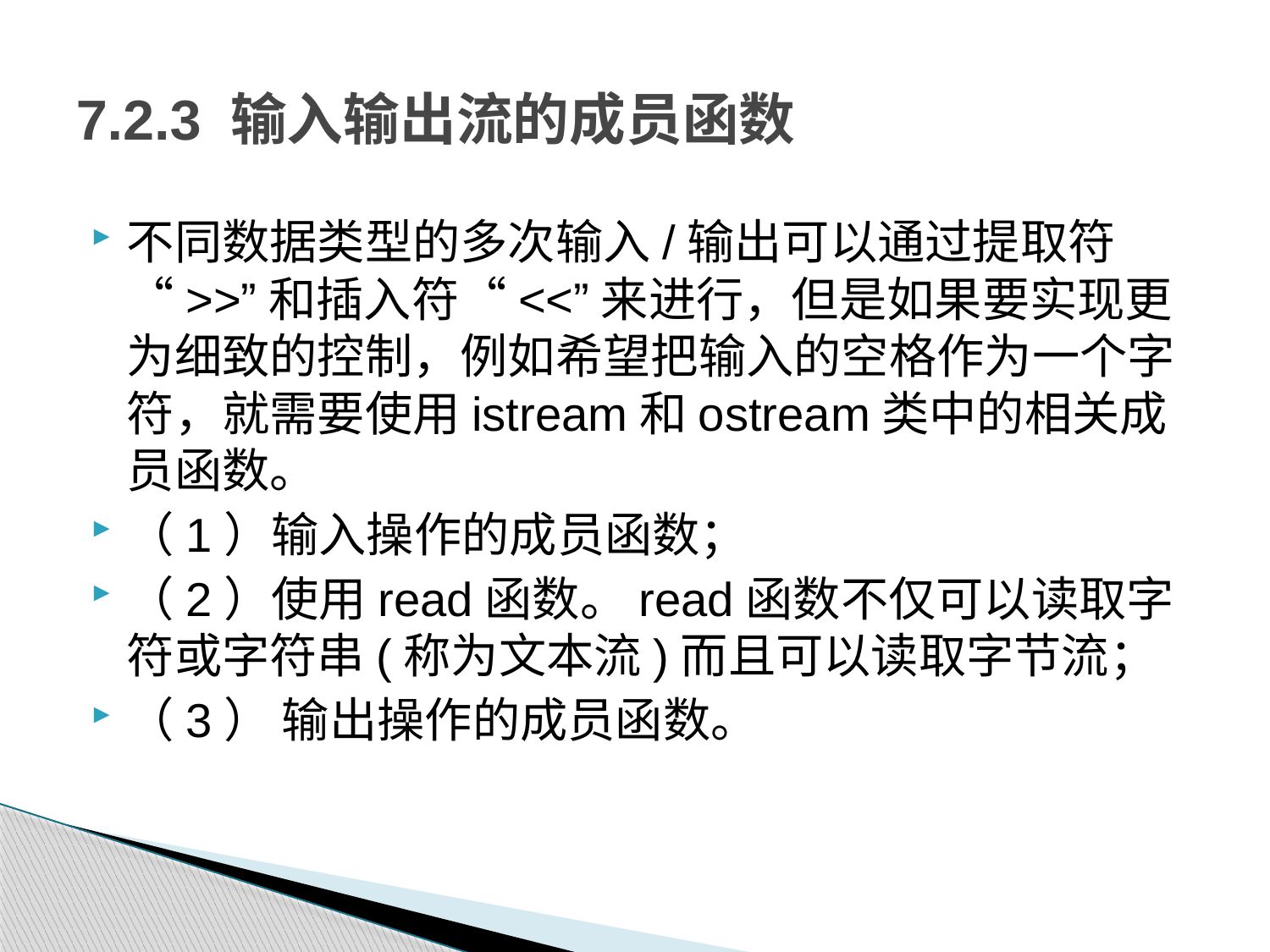

# 7.2.3 输入输出流的成员函数
不同数据类型的多次输入/输出可以通过提取符“>>”和插入符“<<”来进行，但是如果要实现更为细致的控制，例如希望把输入的空格作为一个字符，就需要使用istream和ostream类中的相关成员函数。
（1）输入操作的成员函数；
（2）使用read函数。read函数不仅可以读取字符或字符串(称为文本流)而且可以读取字节流；
（3） 输出操作的成员函数。